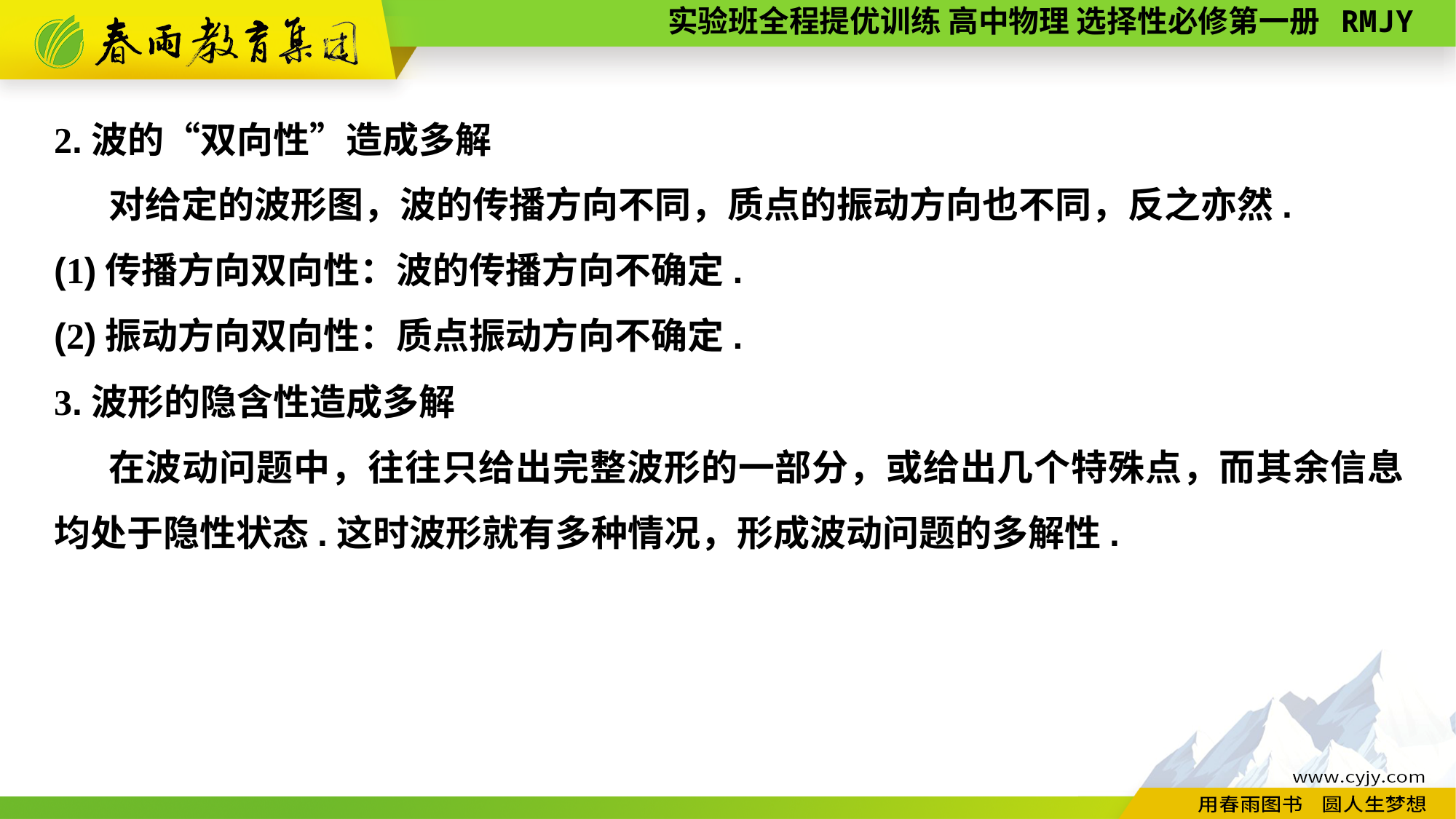

2.波的“双向性”造成多解
对给定的波形图，波的传播方向不同，质点的振动方向也不同，反之亦然.
(1)传播方向双向性：波的传播方向不确定.
(2)振动方向双向性：质点振动方向不确定.
3.波形的隐含性造成多解
在波动问题中，往往只给出完整波形的一部分，或给出几个特殊点，而其余信息均处于隐性状态.这时波形就有多种情况，形成波动问题的多解性.